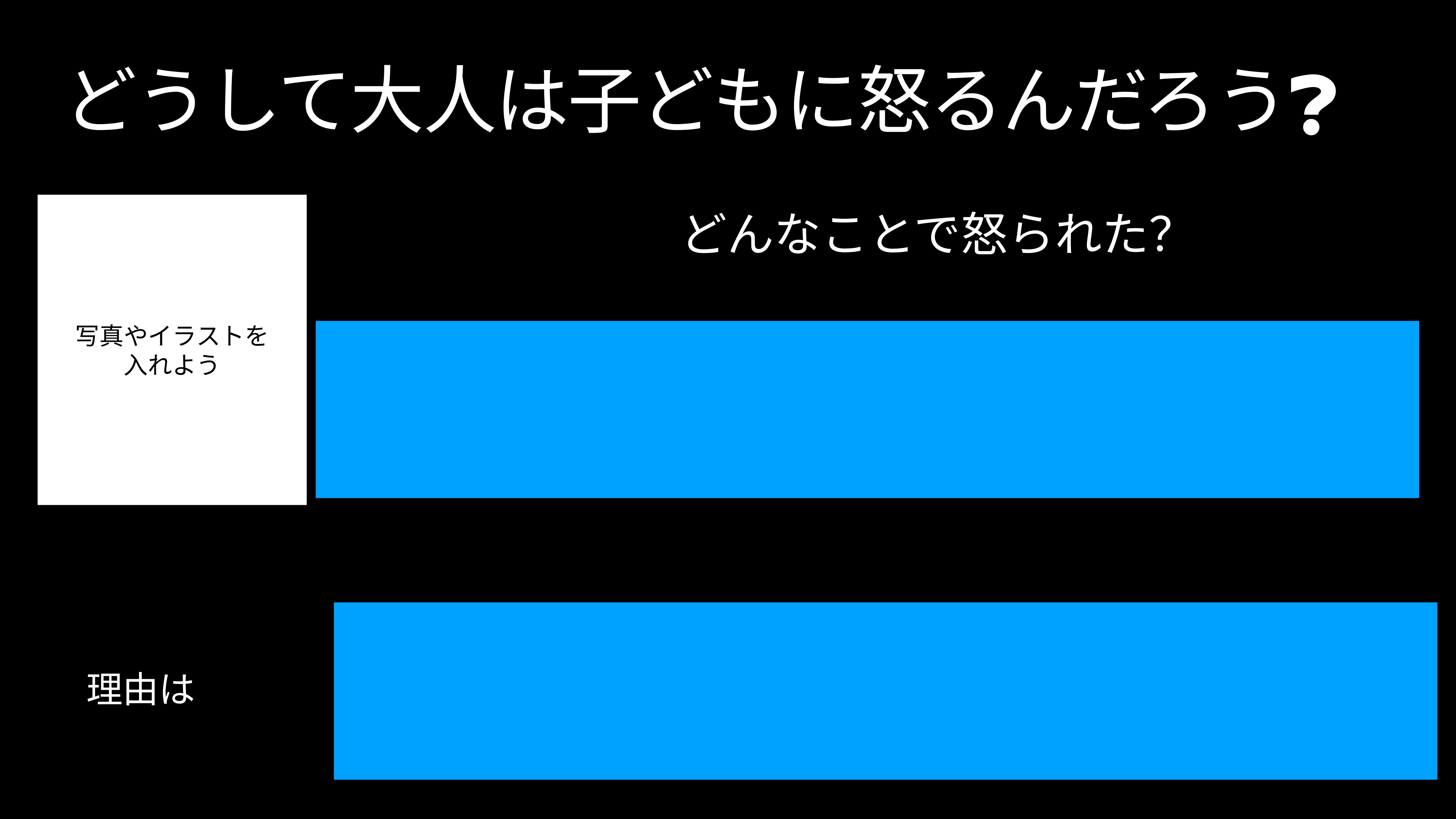

# どうして大人は子どもに怒るんだろう❓
写真やイラストを
入れよう
どんなことで怒られた？

理由は